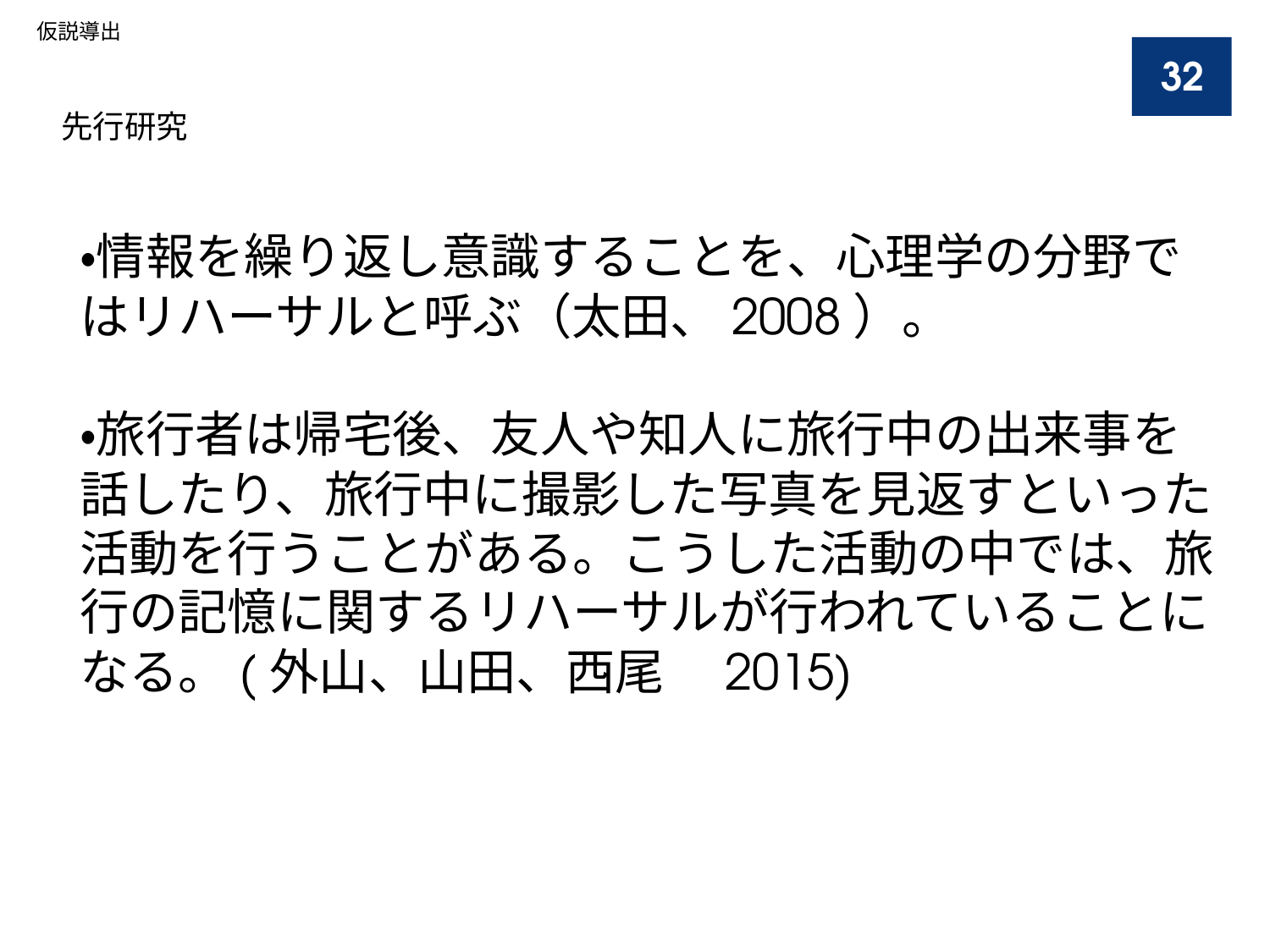

仮説導出
32
先行研究
・情報を繰り返し意識することを、心理学の分野ではリハーサルと呼ぶ（太田、2008）。

・旅行者は帰宅後、友人や知人に旅行中の出来事を話したり、旅行中に撮影した写真を見返すといった活動を行うことがある。こうした活動の中では、旅行の記憶に関するリハーサルが行われていることになる。(外山、山田、西尾　2015)